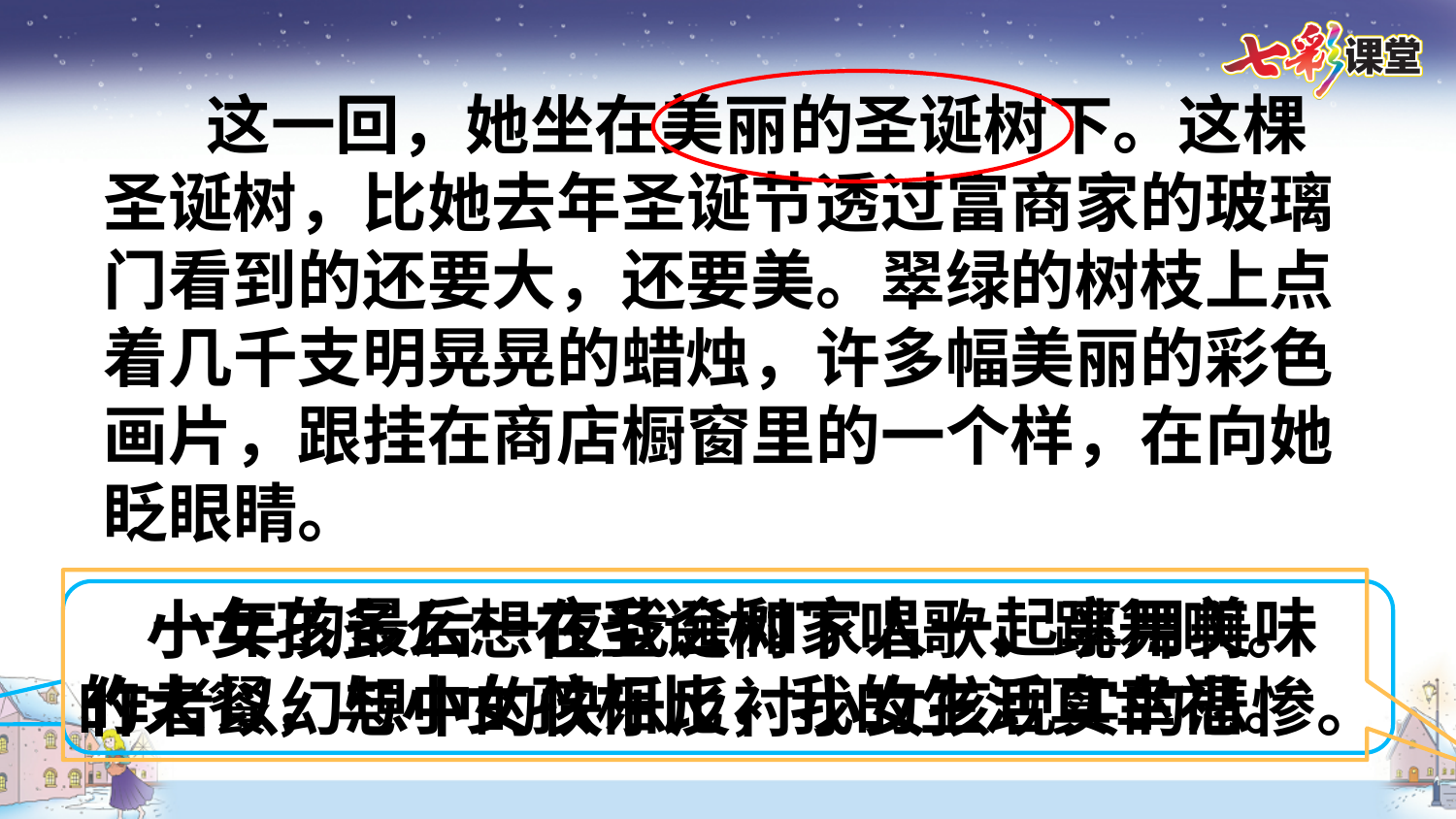

这一回，她坐在美丽的圣诞树下。这棵圣诞树，比她去年圣诞节透过富商家的玻璃门看到的还要大，还要美。翠绿的树枝上点着几千支明晃晃的蜡烛，许多幅美丽的彩色画片，跟挂在商店橱窗里的一个样，在向她眨眼睛。
    一年的最后一夜我会和家人一起享用美味的大餐，与小女孩相比，我的生活真幸福。
   小女孩多么想在圣诞树下唱歌、跳舞啊。作者以幻想中的快乐反衬小女孩现实的悲惨。